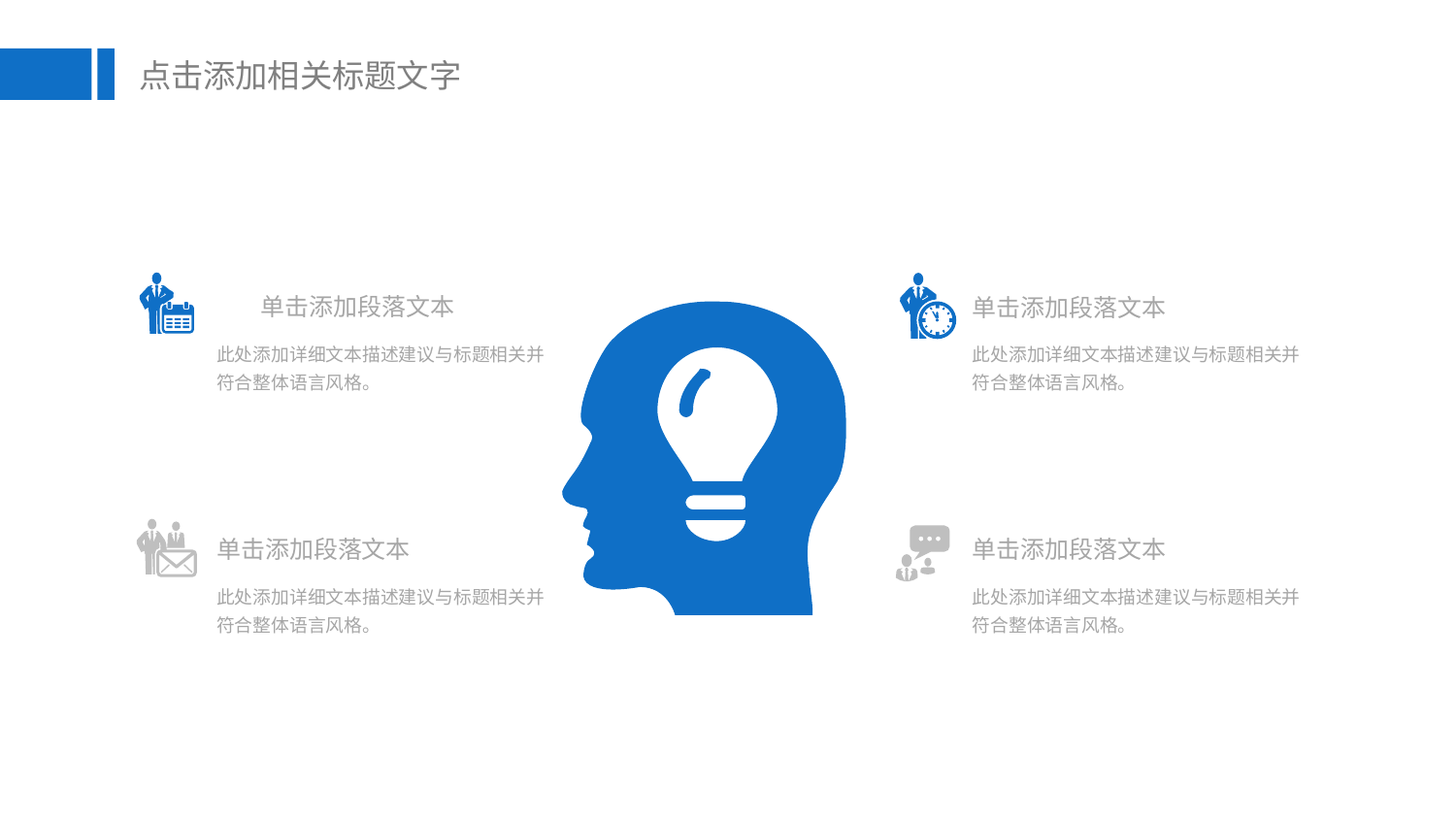

点击添加相关标题文字

单击添加段落文本
此处添加详细文本描述建议与标题相关并符合整体语言风格。
单击添加段落文本
此处添加详细文本描述建议与标题相关并符合整体语言风格。

单击添加段落文本
此处添加详细文本描述建议与标题相关并符合整体语言风格。
单击添加段落文本
此处添加详细文本描述建议与标题相关并符合整体语言风格。